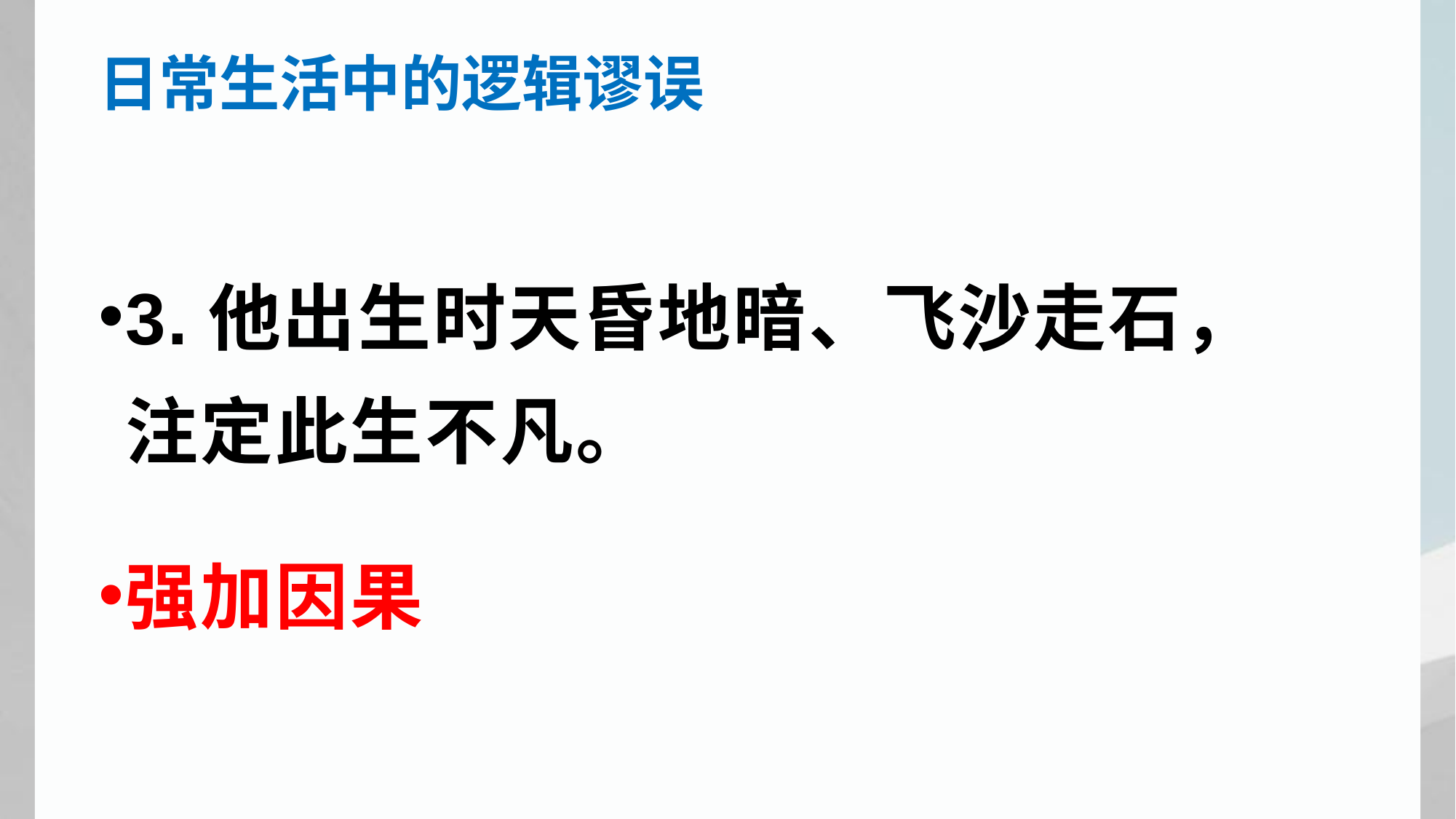

日常生活中的逻辑谬误
3.他出生时天昏地暗、飞沙走石，注定此生不凡。
强加因果